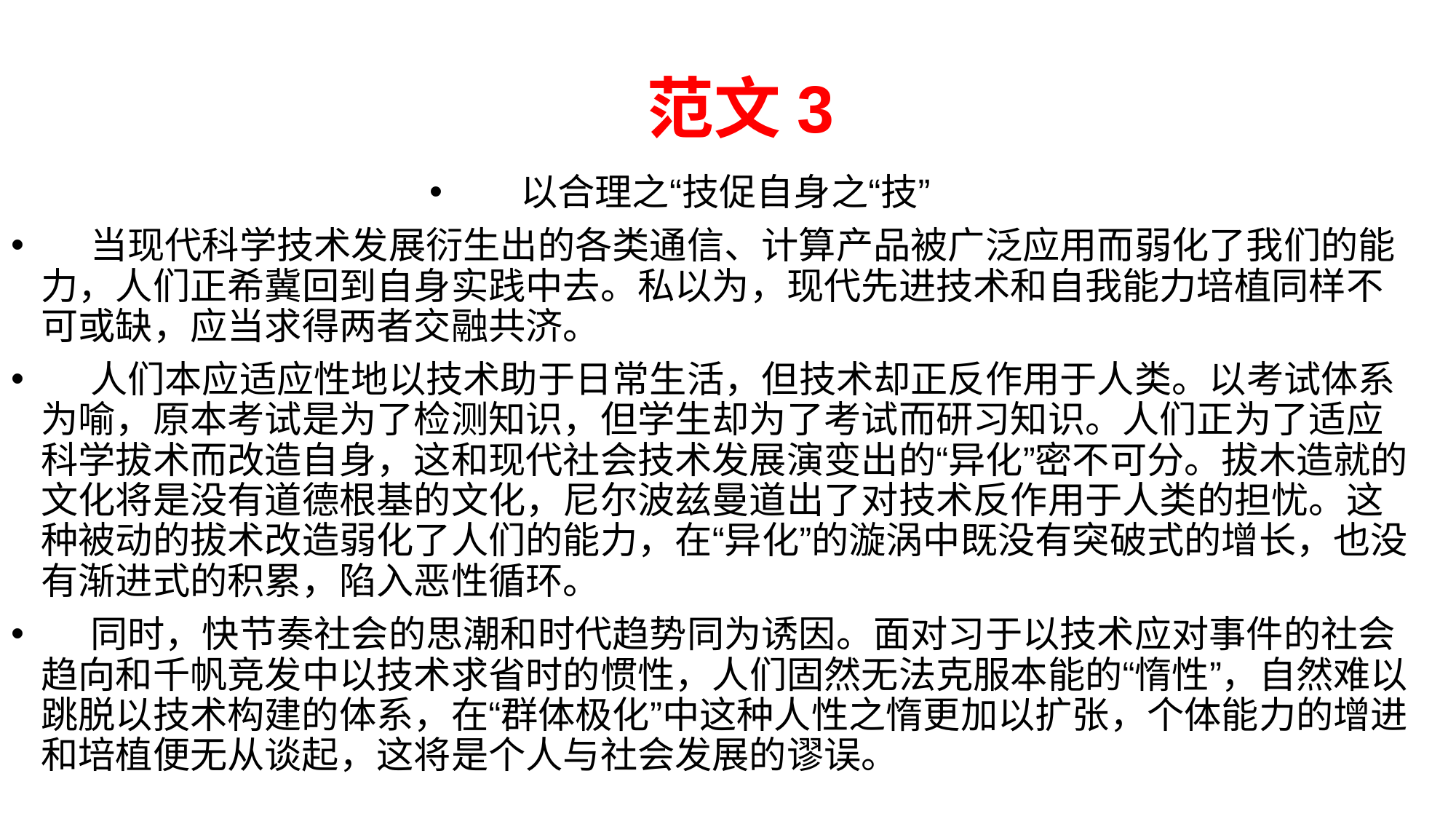

# 范文3
以合理之“技促自身之“技”
    当现代科学技术发展衍生出的各类通信、计算产品被广泛应用而弱化了我们的能力，人们正希冀回到自身实践中去。私以为，现代先进技术和自我能力培植同样不可或缺，应当求得两者交融共济。
    人们本应适应性地以技术助于日常生活，但技术却正反作用于人类。以考试体系为喻，原本考试是为了检测知识，但学生却为了考试而研习知识。人们正为了适应科学拔术而改造自身，这和现代社会技术发展演变出的“异化”密不可分。拔木造就的文化将是没有道德根基的文化，尼尔波兹曼道出了对技术反作用于人类的担忧。这种被动的拔术改造弱化了人们的能力，在“异化”的漩涡中既没有突破式的增长，也没有渐进式的积累，陷入恶性循环。
    同时，快节奏社会的思潮和时代趋势同为诱因。面对习于以技术应对事件的社会趋向和千帆竞发中以技术求省时的惯性，人们固然无法克服本能的“惰性”，自然难以跳脱以技术构建的体系，在“群体极化”中这种人性之惰更加以扩张，个体能力的增进和培植便无从谈起，这将是个人与社会发展的谬误。